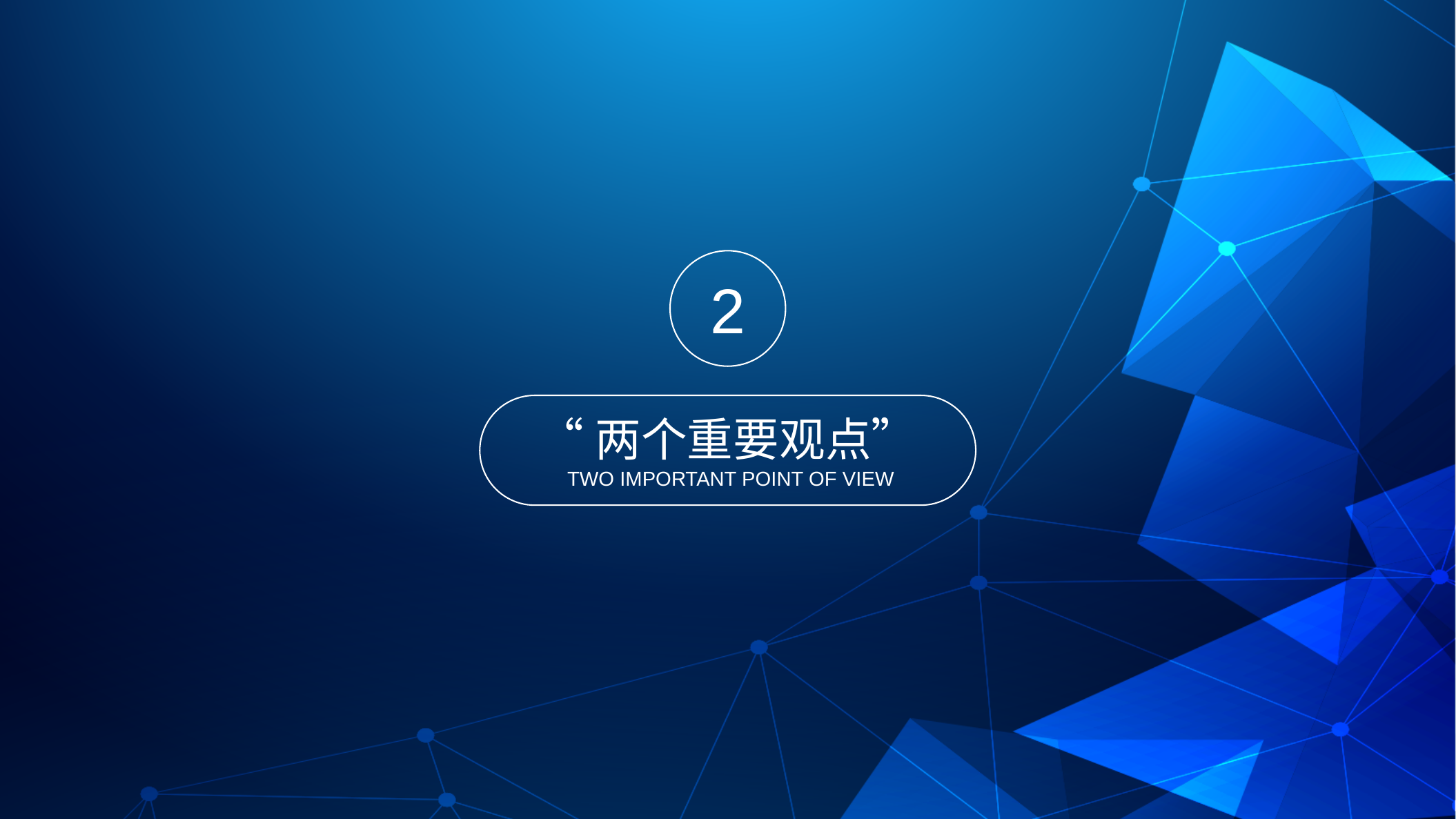

2

“两个重要观点”
 TWO IMPORTANT POINT OF VIEW